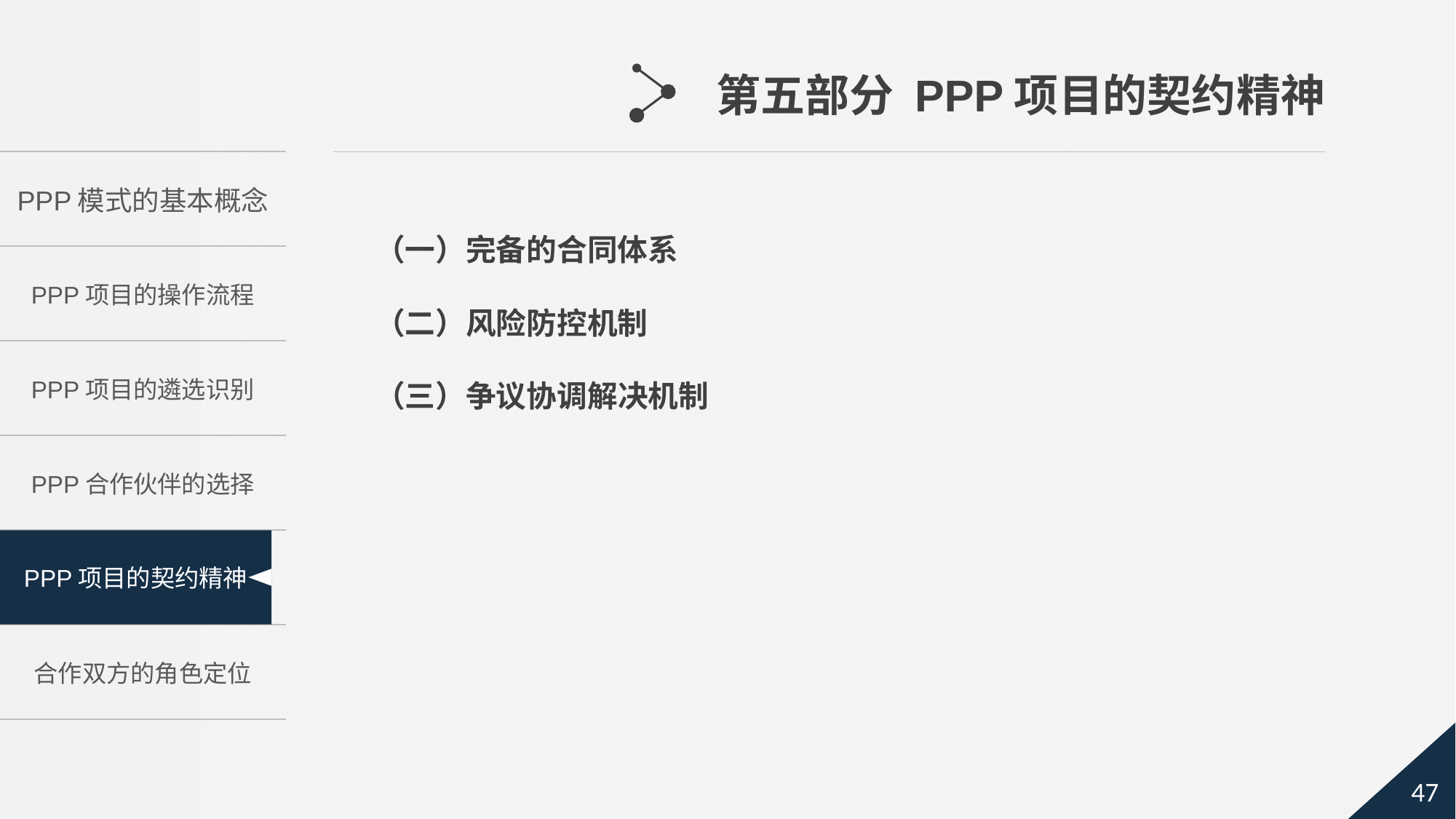

第五部分 PPP项目的契约精神
（一）完备的合同体系

（二）风险防控机制

（三）争议协调解决机制